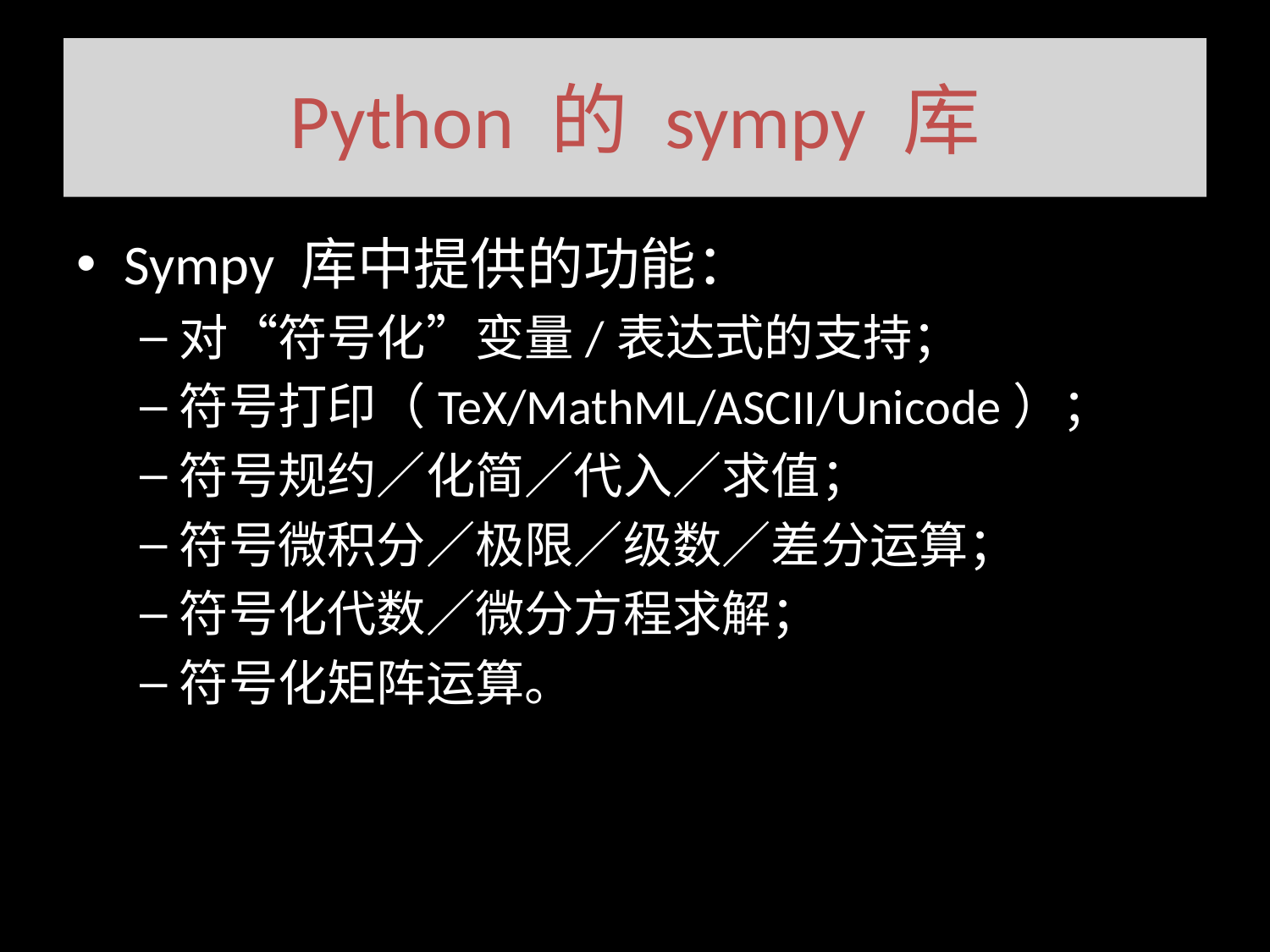

# Python 的 sympy 库
Sympy 库中提供的功能：
对“符号化”变量/表达式的支持；
符号打印（TeX/MathML/ASCII/Unicode）；
符号规约／化简／代入／求值；
符号微积分／极限／级数／差分运算；
符号化代数／微分方程求解；
符号化矩阵运算。